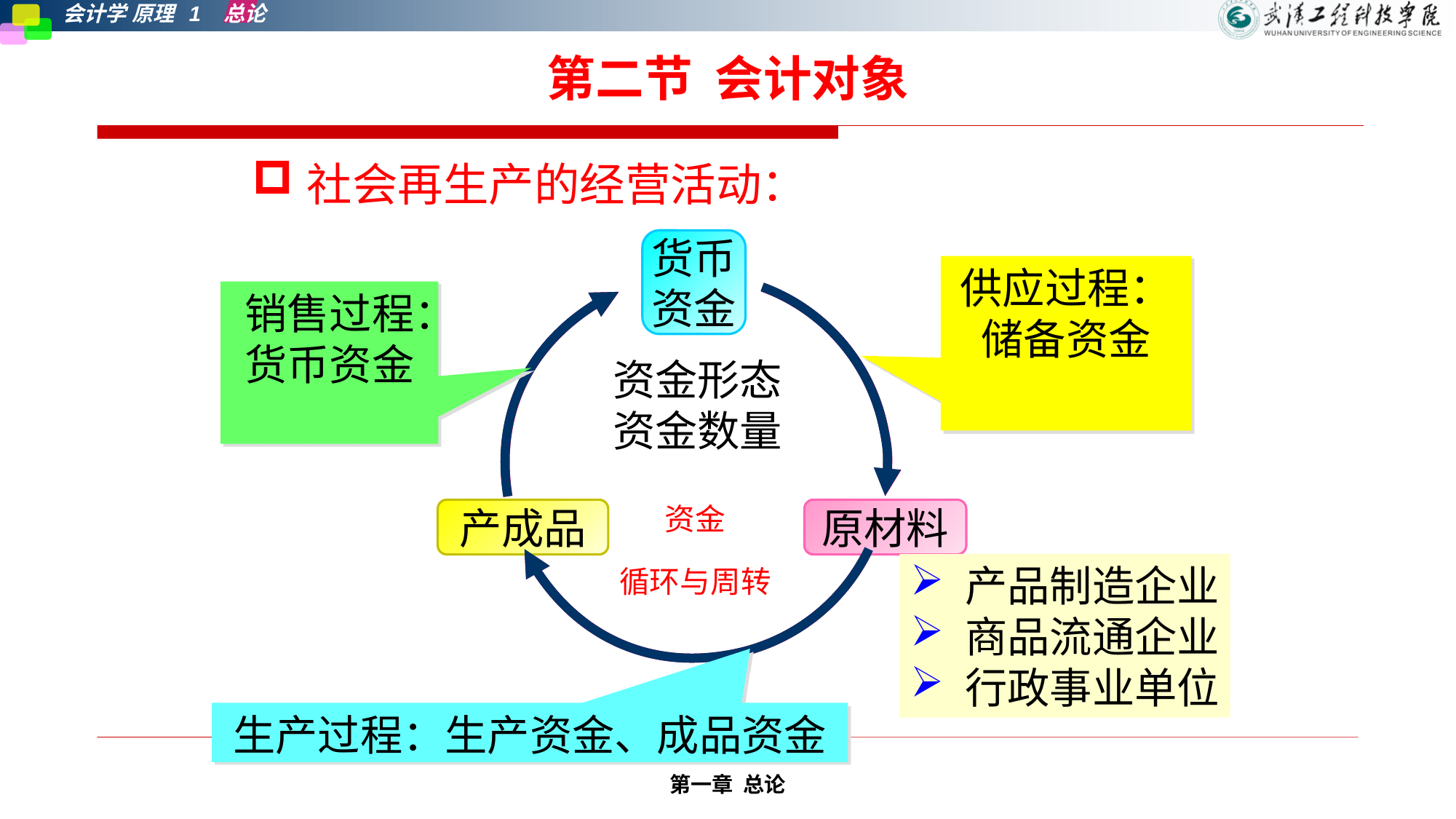

# 第二节  会计对象
社会再生产的经营活动：
货币
资金
供应过程：储备资金
销售过程：货币资金

资金形态
资金数量

资金
循环与周转
产成品
原材料
产品制造企业
商品流通企业
行政事业单位
生产过程：生产资金、成品资金
第一章  总论